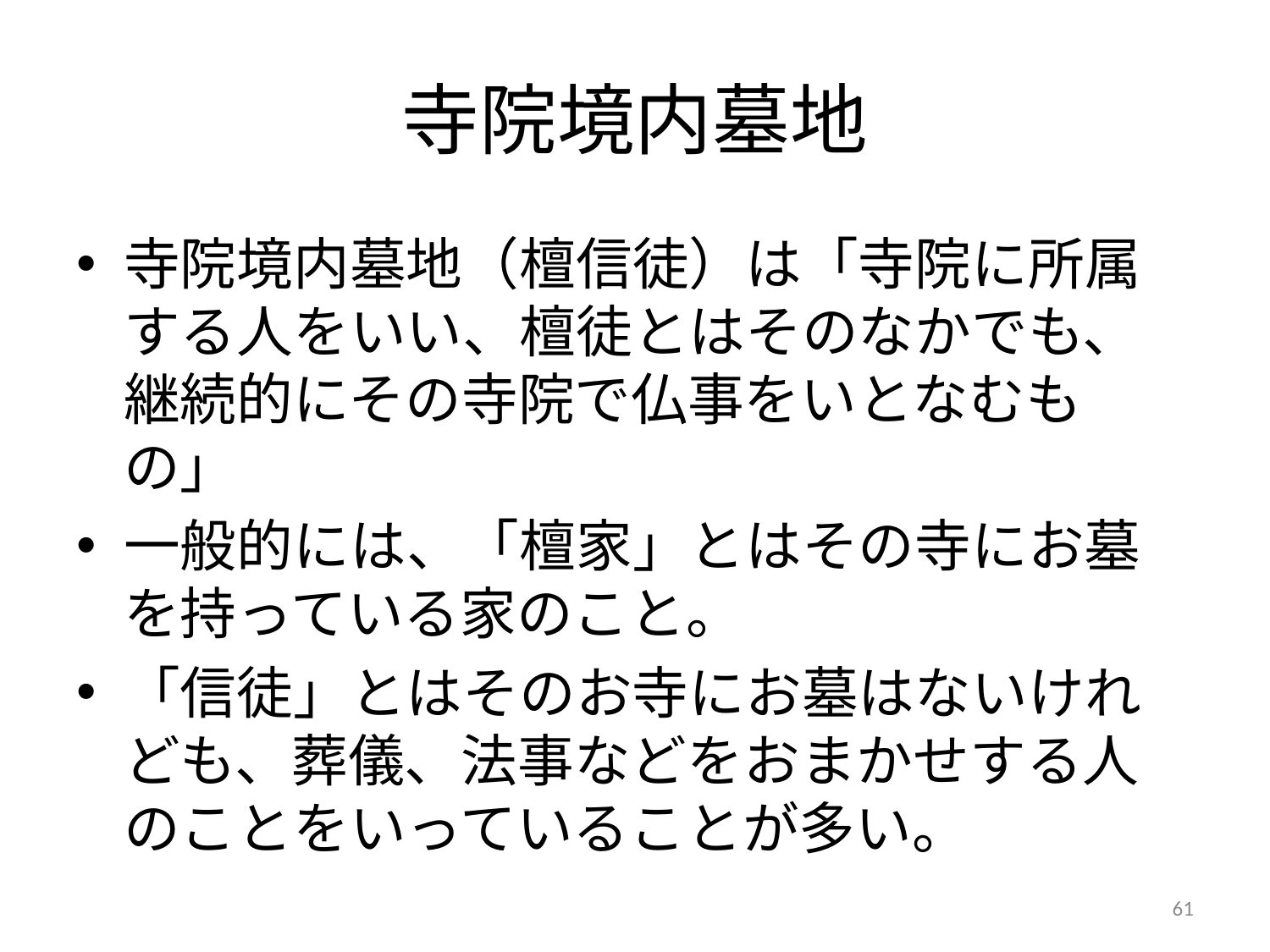

# 寺院境内墓地
寺院境内墓地（檀信徒）は「寺院に所属する人をいい、檀徒とはそのなかでも、継続的にその寺院で仏事をいとなむもの」
一般的には、「檀家」とはその寺にお墓を持っている家のこと。
「信徒」とはそのお寺にお墓はないけれども、葬儀、法事などをおまかせする人のことをいっていることが多い。

61